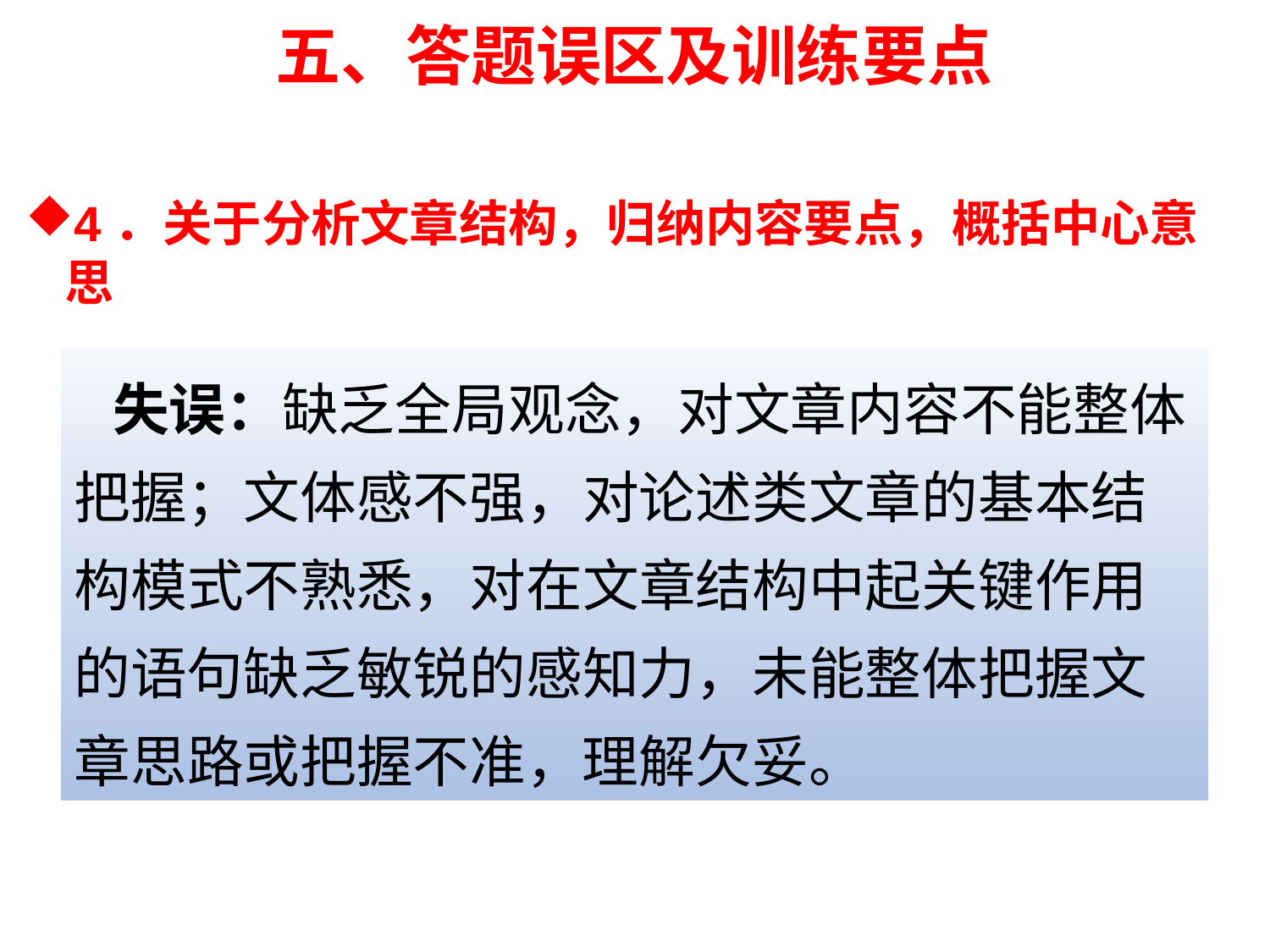

五、答题误区及训练要点
4．关于分析文章结构，归纳内容要点，概括中心意思
   失误：缺乏全局观念，对文章内容不能整体把握；文体感不强，对论述类文章的基本结构模式不熟悉，对在文章结构中起关键作用的语句缺乏敏锐的感知力，未能整体把握文章思路或把握不准，理解欠妥。